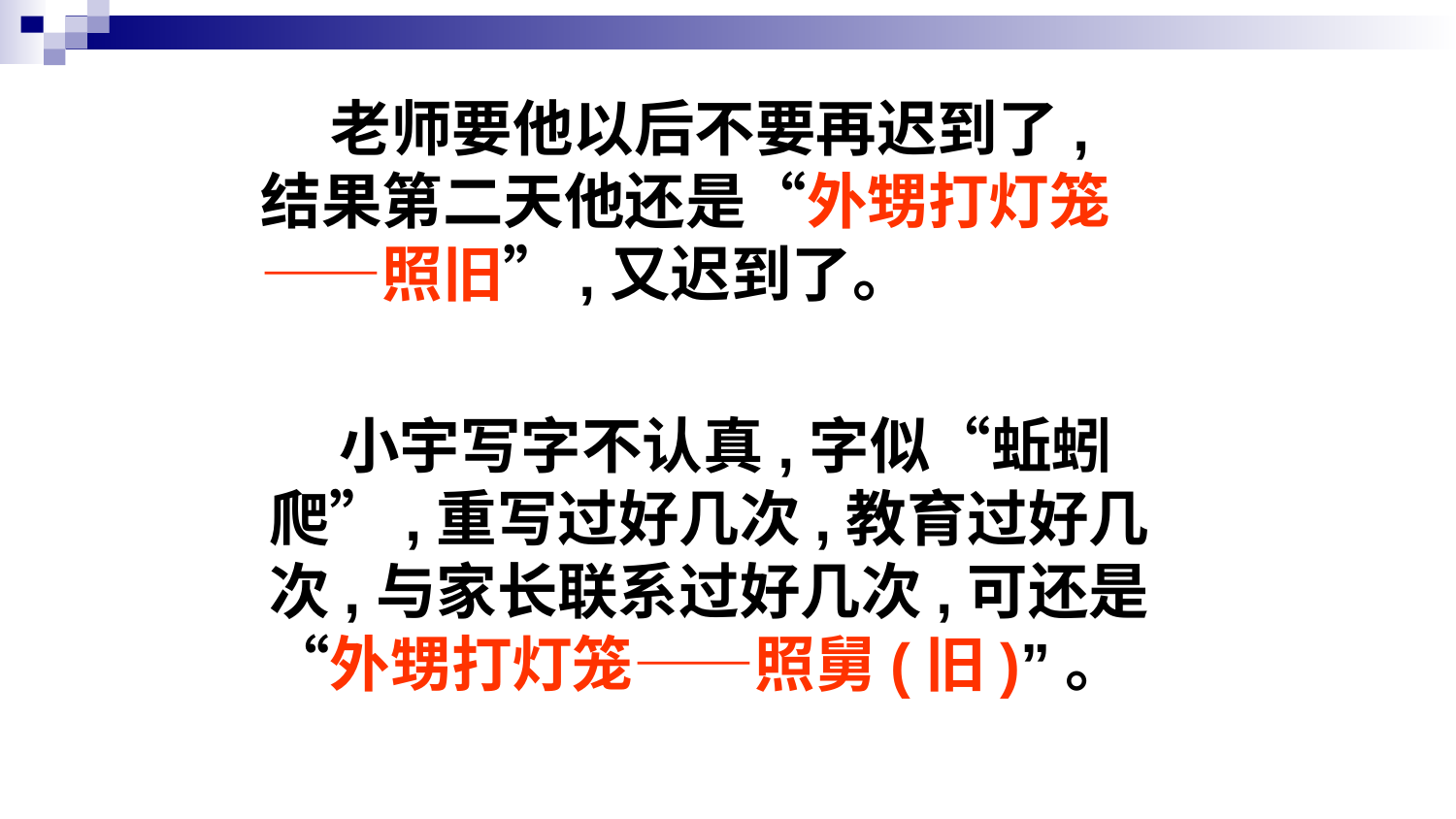

老师要他以后不要再迟到了,结果第二天他还是“外甥打灯笼——照旧”,又迟到了。
    小宇写字不认真,字似“蚯蚓爬”,重写过好几次,教育过好几次,与家长联系过好几次,可还是“外甥打灯笼——照舅(旧)”。